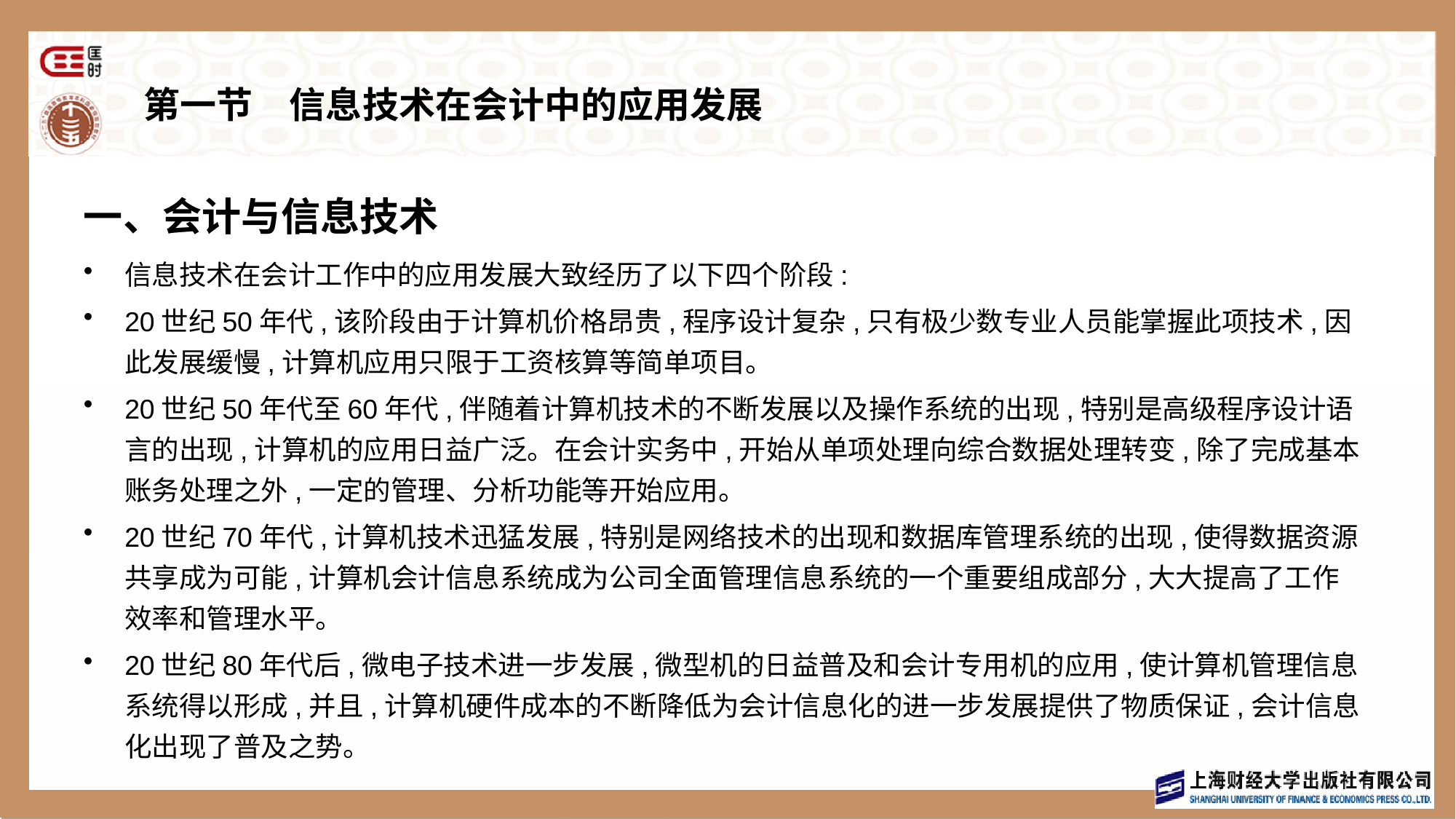

# 第一节　信息技术在会计中的应用发展
一、会计与信息技术
信息技术在会计工作中的应用发展大致经历了以下四个阶段:
20世纪50年代,该阶段由于计算机价格昂贵,程序设计复杂,只有极少数专业人员能掌握此项技术,因此发展缓慢,计算机应用只限于工资核算等简单项目。
20世纪50年代至60年代,伴随着计算机技术的不断发展以及操作系统的出现,特别是高级程序设计语言的出现,计算机的应用日益广泛。在会计实务中,开始从单项处理向综合数据处理转变,除了完成基本账务处理之外,一定的管理、分析功能等开始应用。
20世纪70年代,计算机技术迅猛发展,特别是网络技术的出现和数据库管理系统的出现,使得数据资源共享成为可能,计算机会计信息系统成为公司全面管理信息系统的一个重要组成部分,大大提高了工作效率和管理水平。
20世纪80年代后,微电子技术进一步发展,微型机的日益普及和会计专用机的应用,使计算机管理信息系统得以形成,并且,计算机硬件成本的不断降低为会计信息化的进一步发展提供了物质保证,会计信息化出现了普及之势。